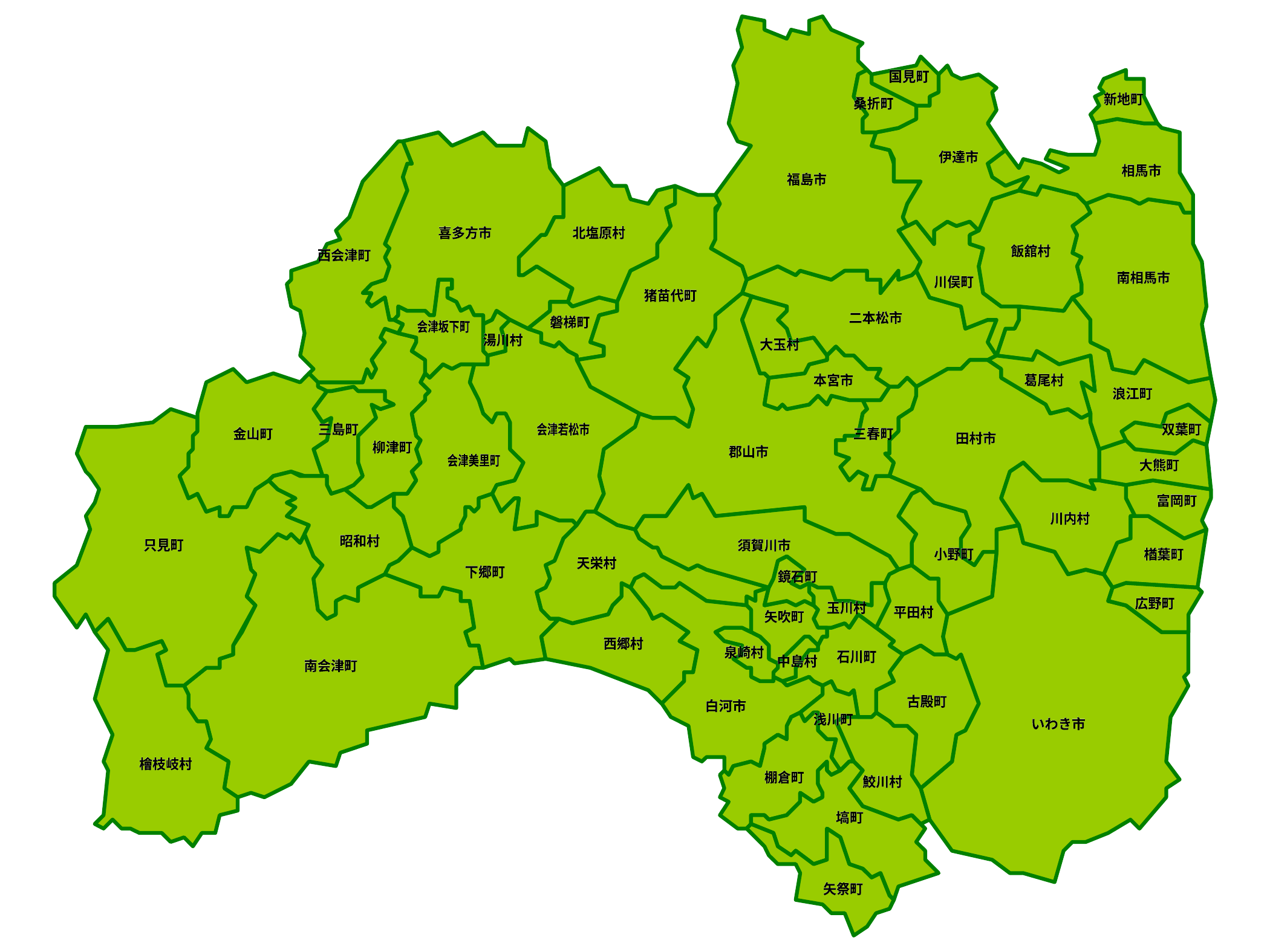

国見町
国見町
新地町
新地町
桑折町
桑折町
伊達市
伊達市
相馬市
相馬市
福島市
福島市
喜多方市
喜多方市
北塩原村
北塩原村
飯舘村
飯舘村
西会津町
西会津町
南相馬市
南相馬市
川俣町
川俣町
猪苗代町
猪苗代町
二本松市
二本松市
磐梯町
磐梯町
会津坂下町
会津坂下町
湯川村
湯川村
大玉村
大玉村
本宮市
本宮市
葛尾村
葛尾村
浪江町
浪江町
三島町
三島町
会津若松市
会津若松市
双葉町
双葉町
金山町
金山町
三春町
三春町
田村市
田村市
柳津町
柳津町
郡山市
郡山市
会津美里町
会津美里町
大熊町
大熊町
富岡町
富岡町
川内村
川内村
昭和村
昭和村
只見町
只見町
須賀川市
須賀川市
小野町
小野町
楢葉町
楢葉町
天栄村
天栄村
下郷町
下郷町
鏡石町
鏡石町
広野町
広野町
玉川村
玉川村
平田村
平田村
矢吹町
矢吹町
西郷村
西郷村
泉崎村
泉崎村
石川町
石川町
中島村
中島村
南会津町
南会津町
古殿町
古殿町
白河市
白河市
浅川町
浅川町
いわき市
いわき市
檜枝岐村
檜枝岐村
棚倉町
棚倉町
鮫川村
鮫川村
塙町
塙町
矢祭町
矢祭町